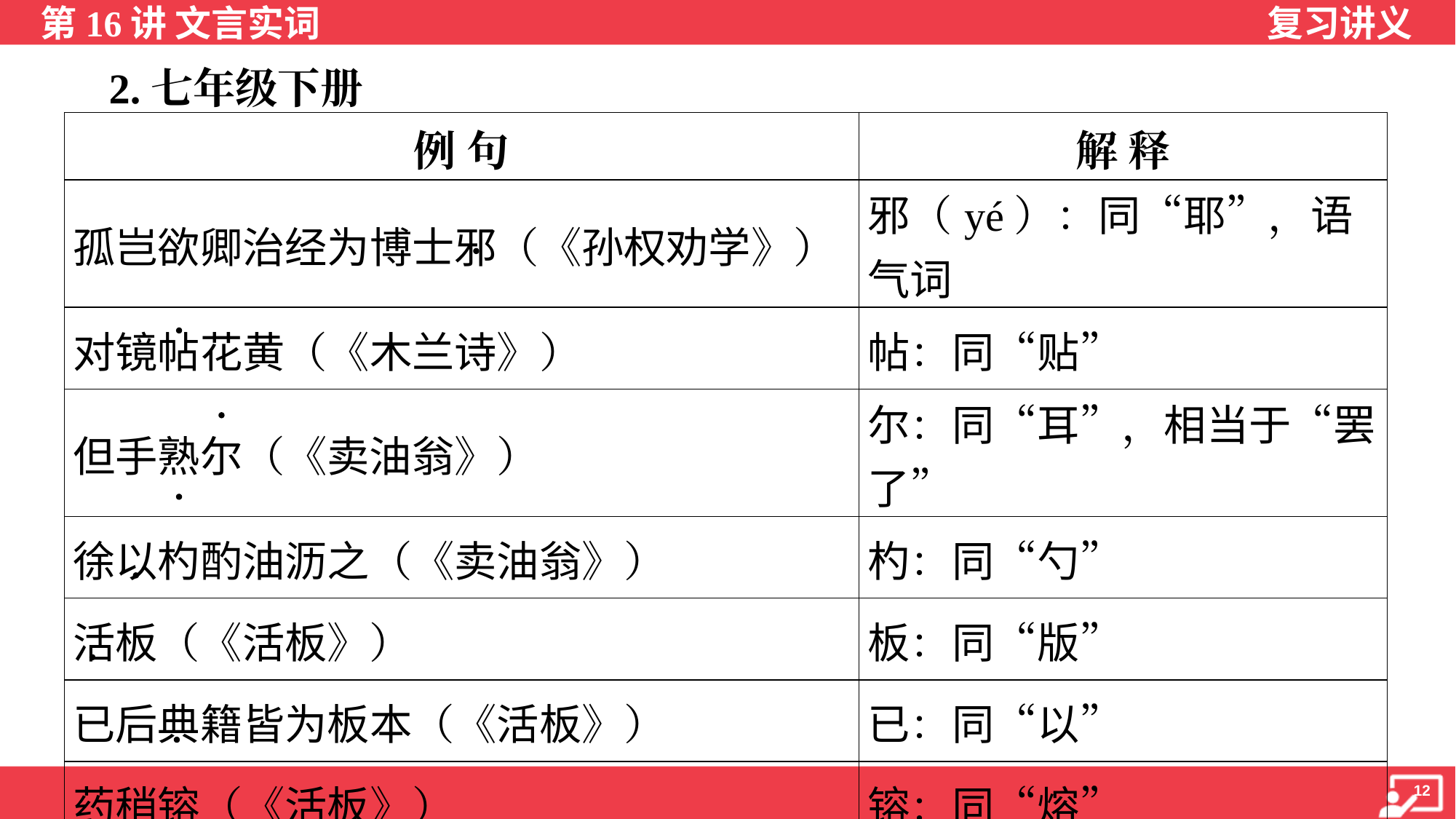

2.七年级下册
| 例 句 | 解 释 |
| --- | --- |
| 孤岂欲卿治经为博士邪（《孙权劝学》） | 邪（yé）：同“耶”，语气词 |
| 对镜帖花黄（《木兰诗》） | 帖：同“贴” |
| 但手熟尔（《卖油翁》） | 尔：同“耳”，相当于“罢了” |
| 徐以杓酌油沥之（《卖油翁》） | 杓：同“勺” |
| 活板（《活板》） | 板：同“版” |
| 已后典籍皆为板本（《活板》） | 已：同“以” |
| 药稍镕（《活板》） | 镕：同“熔” |